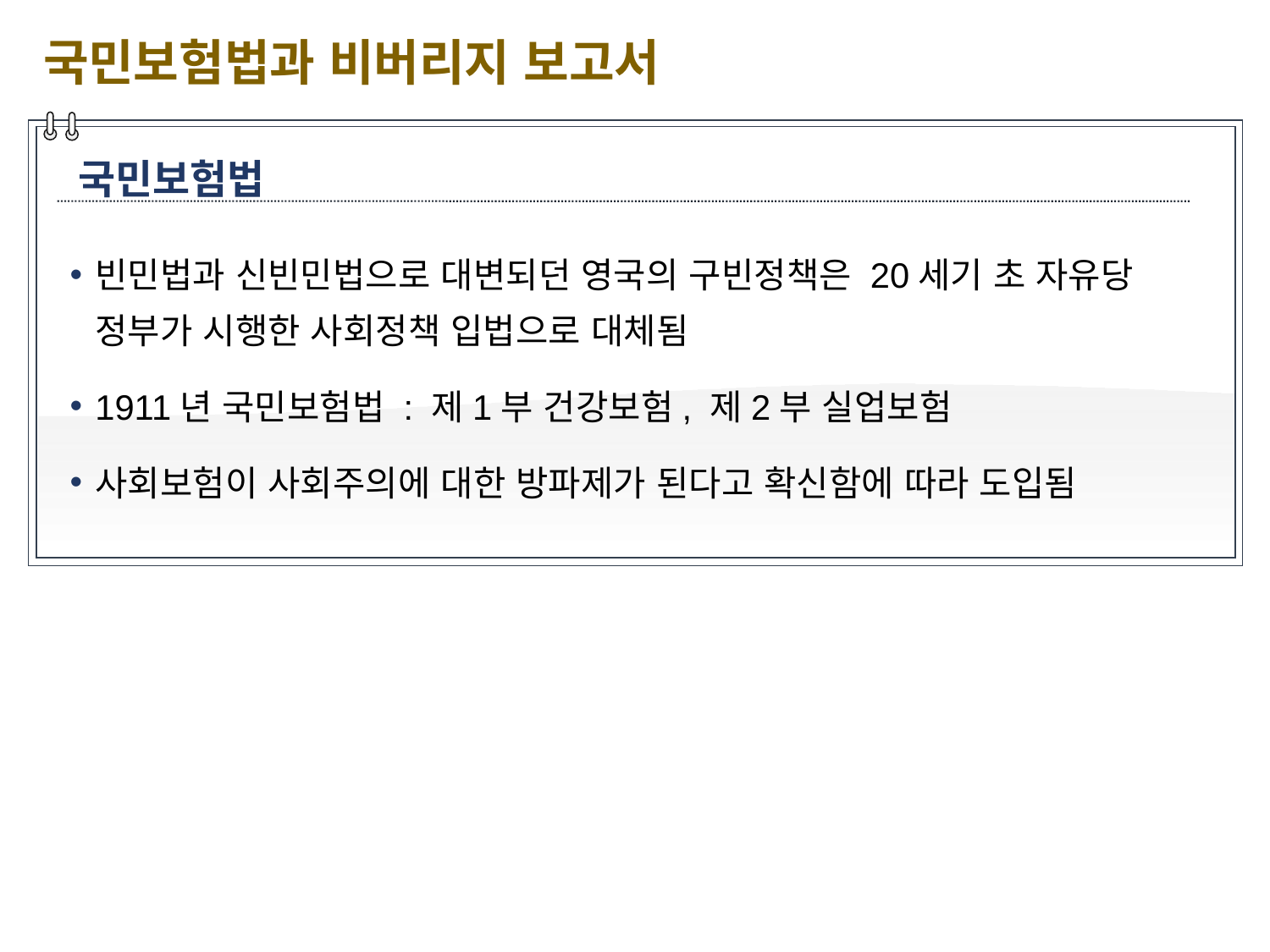

국민보험법과 비버리지 보고서

국민보험법

빈민법과 신빈민법으로 대변되던 영국의 구빈정책은 20세기 초 자유당 정부가 시행한 사회정책 입법으로 대체됨
1911년 국민보험법 : 제1부 건강보험, 제2부 실업보험
사회보험이 사회주의에 대한 방파제가 된다고 확신함에 따라 도입됨